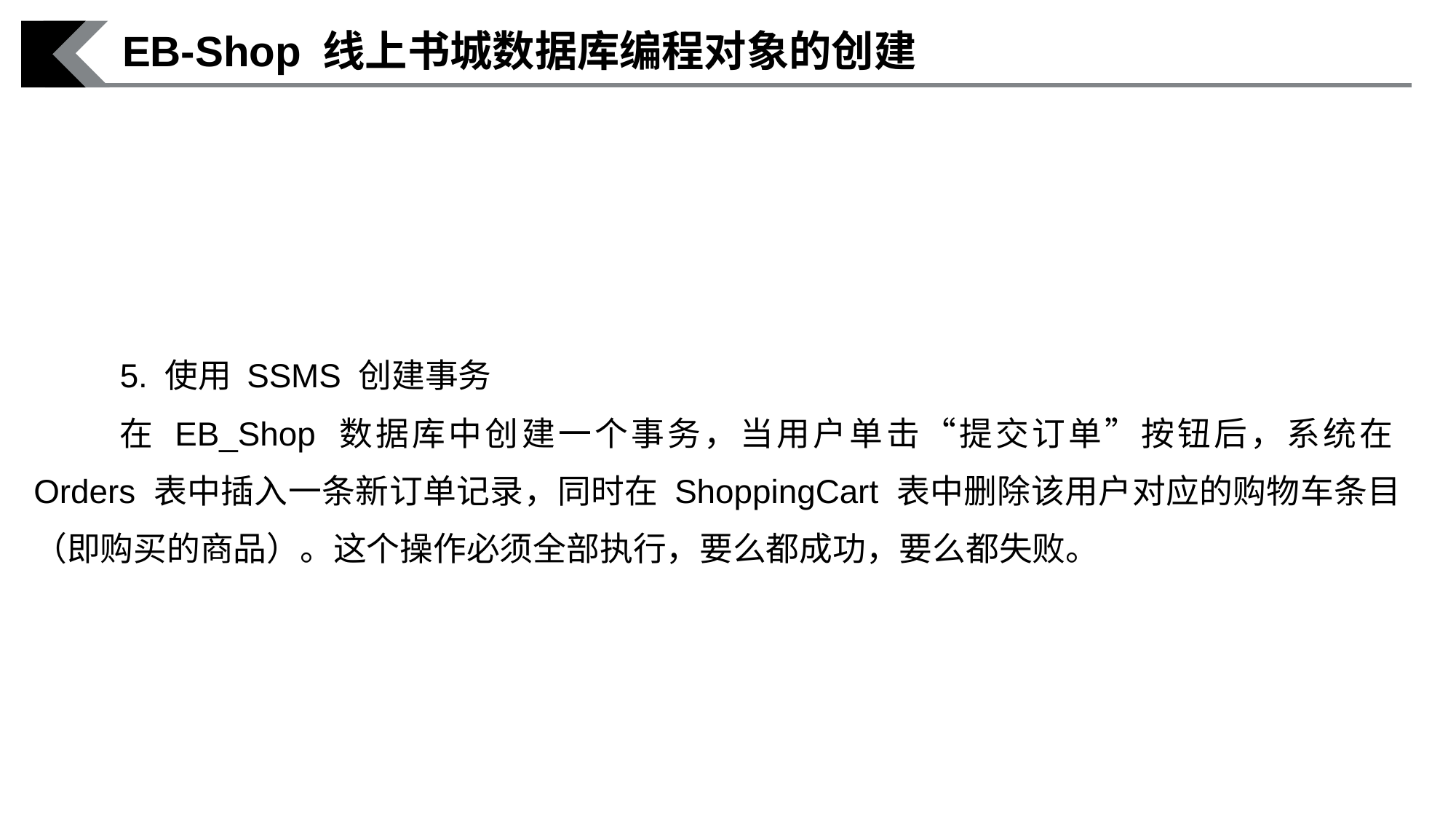

EB-Shop 线上书城数据库编程对象的创建
5. 使用 SSMS 创建事务
在 EB_Shop 数据库中创建一个事务，当用户单击“提交订单”按钮后，系统在Orders 表中插入一条新订单记录，同时在 ShoppingCart 表中删除该用户对应的购物车条目（即购买的商品）。这个操作必须全部执行，要么都成功，要么都失败。